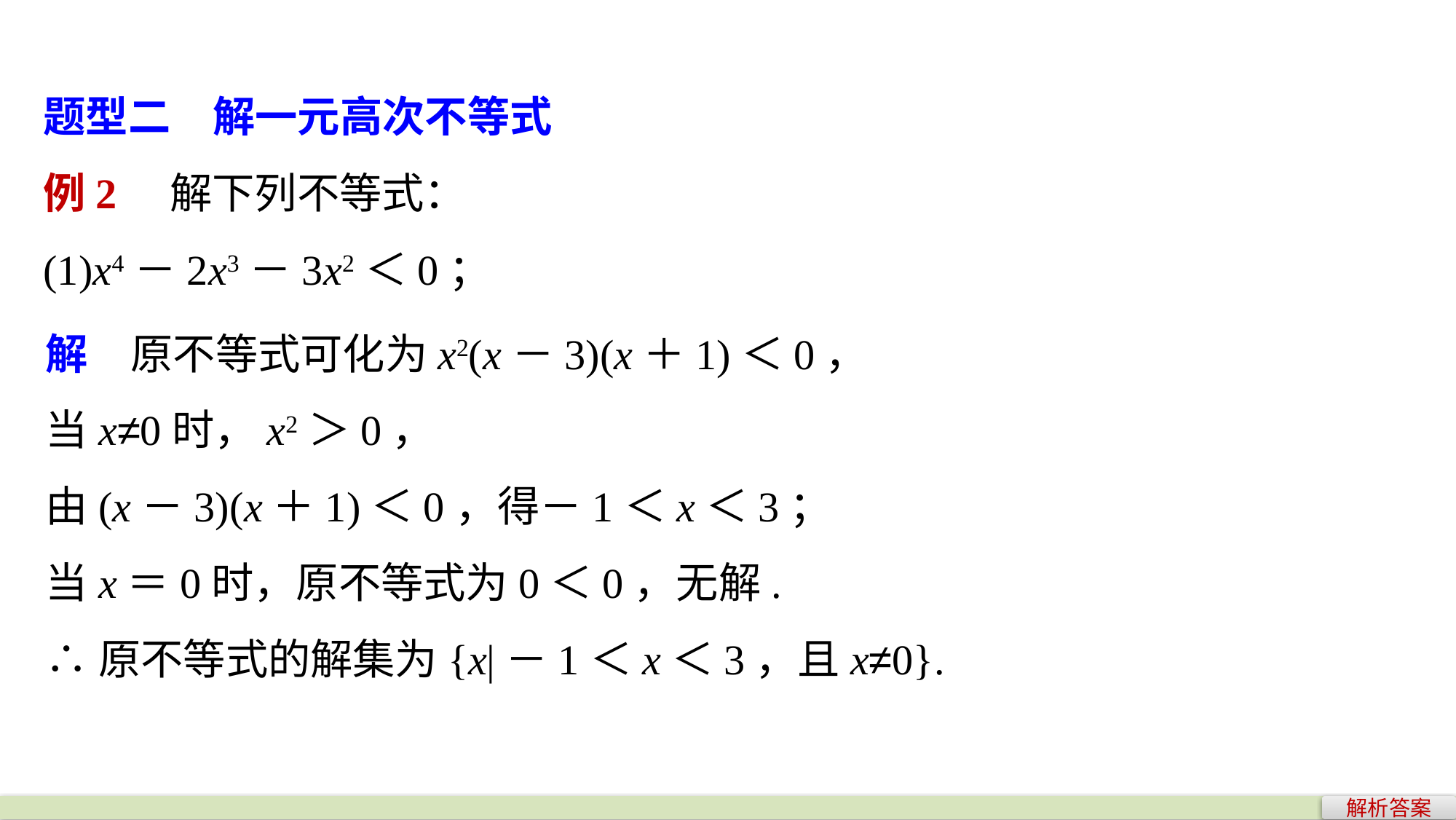

题型二　解一元高次不等式
例2　解下列不等式：
(1)x4－2x3－3x2＜0；
解　原不等式可化为x2(x－3)(x＋1)＜0，
当x≠0时，x2＞0，
由(x－3)(x＋1)＜0，得－1＜x＜3；
当x＝0时，原不等式为0＜0，无解.
∴原不等式的解集为{x|－1＜x＜3，且x≠0}.
解析答案